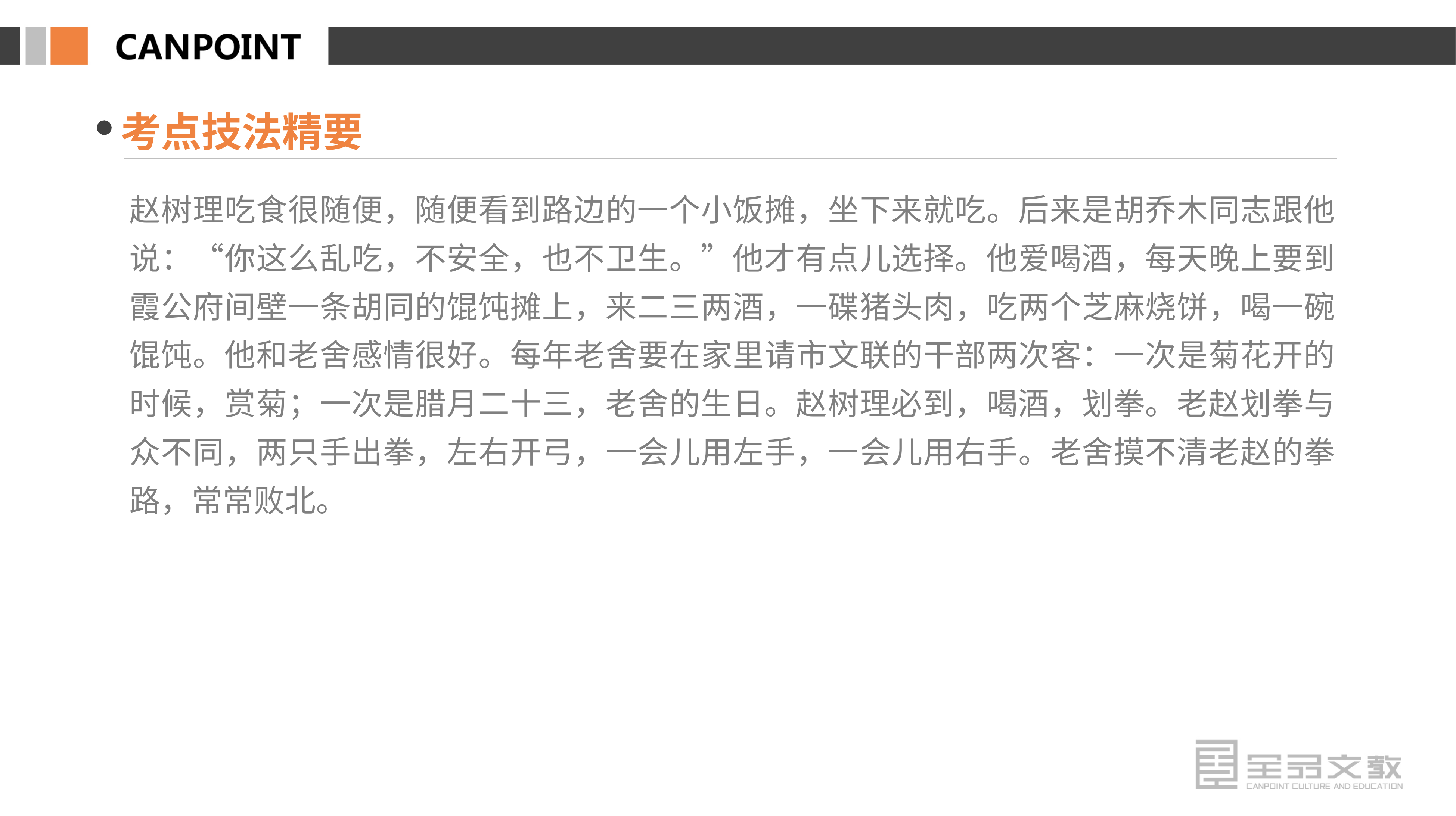

考点技法精要

赵树理吃食很随便，随便看到路边的一个小饭摊，坐下来就吃。后来是胡乔木同志跟他说：“你这么乱吃，不安全，也不卫生。”他才有点儿选择。他爱喝酒，每天晚上要到霞公府间壁一条胡同的馄饨摊上，来二三两酒，一碟猪头肉，吃两个芝麻烧饼，喝一碗馄饨。他和老舍感情很好。每年老舍要在家里请市文联的干部两次客：一次是菊花开的时候，赏菊；一次是腊月二十三，老舍的生日。赵树理必到，喝酒，划拳。老赵划拳与众不同，两只手出拳，左右开弓，一会儿用左手，一会儿用右手。老舍摸不清老赵的拳路，常常败北。